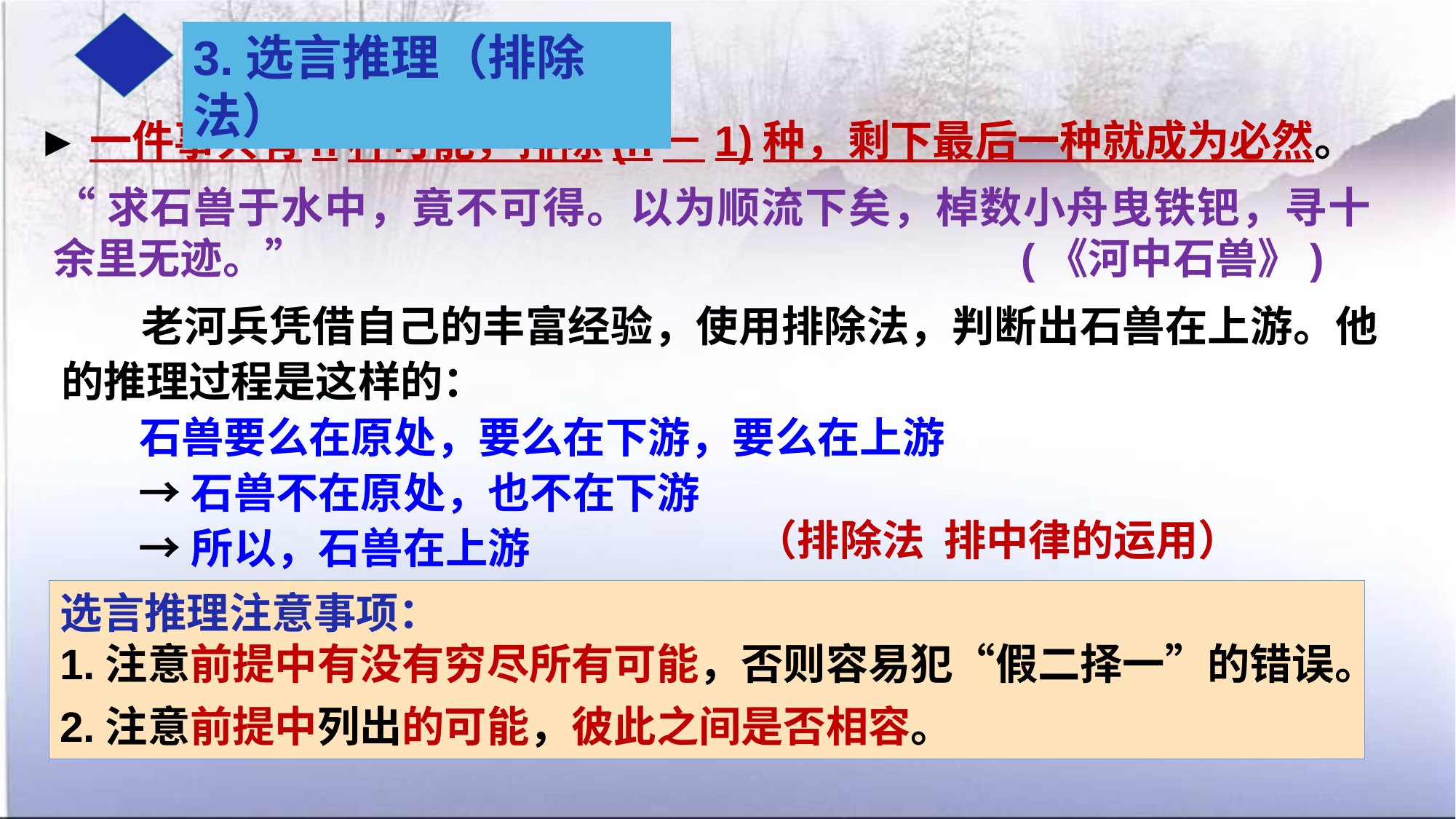

3.选言推理（排除法）
►一件事共有n种可能，排除(n－1)种，剩下最后一种就成为必然。

“求石兽于水中，竟不可得。以为顺流下矣，棹数小舟曳铁钯，寻十余里无迹。”                                                                         (《河中石兽》)
       老河兵凭借自己的丰富经验，使用排除法，判断出石兽在上游。他的推理过程是这样的：
       石兽要么在原处，要么在下游，要么在上游
        →石兽不在原处，也不在下游
        →所以，石兽在上游
（排除法  排中律的运用）
选言推理注意事项：
1.注意前提中有没有穷尽所有可能，否则容易犯“假二择一”的错误。
2.注意前提中列出的可能，彼此之间是否相容。